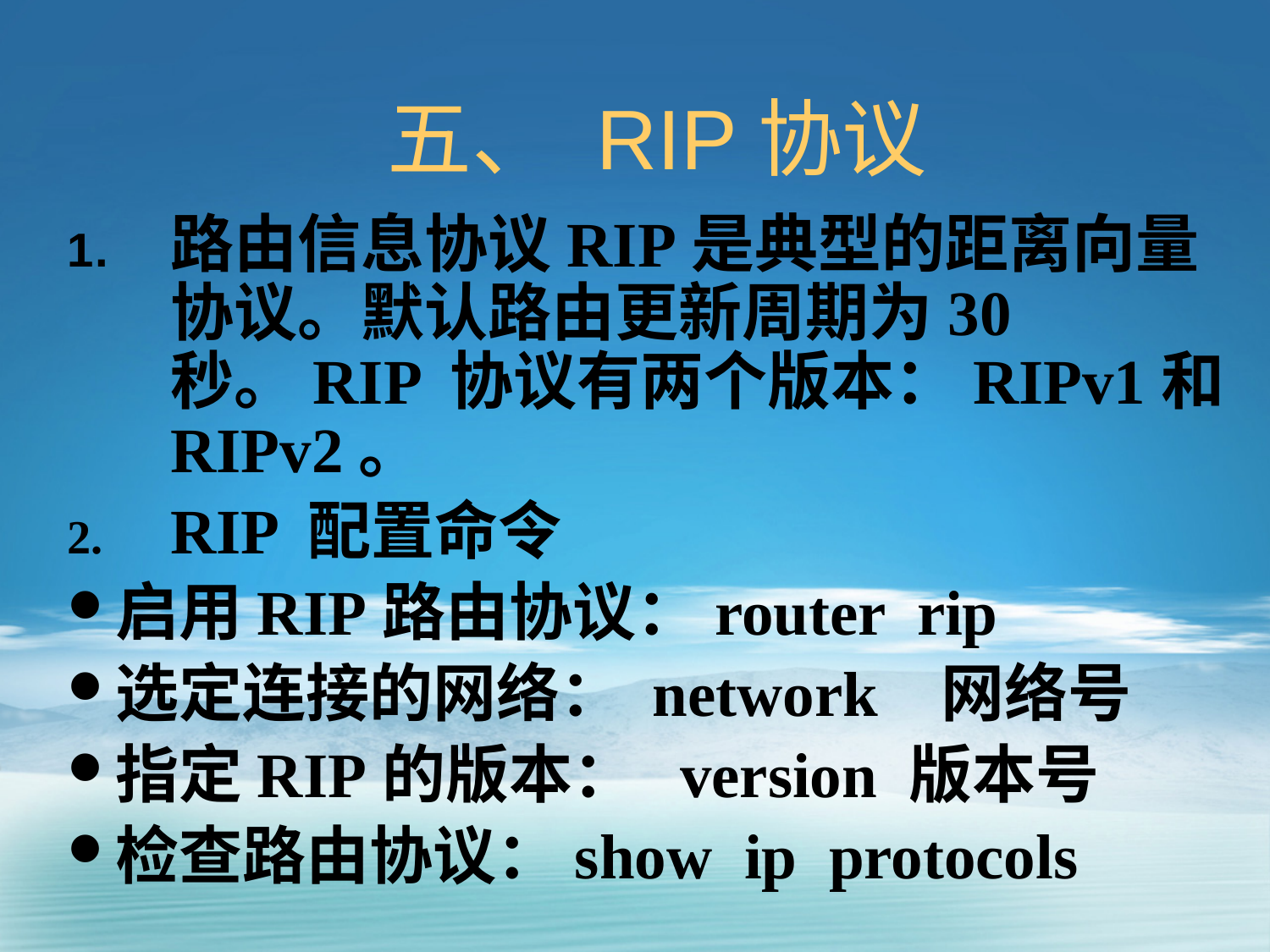

# 五、 RIP协议
路由信息协议RIP是典型的距离向量协议。默认路由更新周期为30秒。RIP 协议有两个版本：RIPv1和RIPv2。
RIP 配置命令
启用RIP路由协议：router  rip
选定连接的网络： network   网络号
指定RIP的版本：  version 版本号
检查路由协议：show  ip  protocols